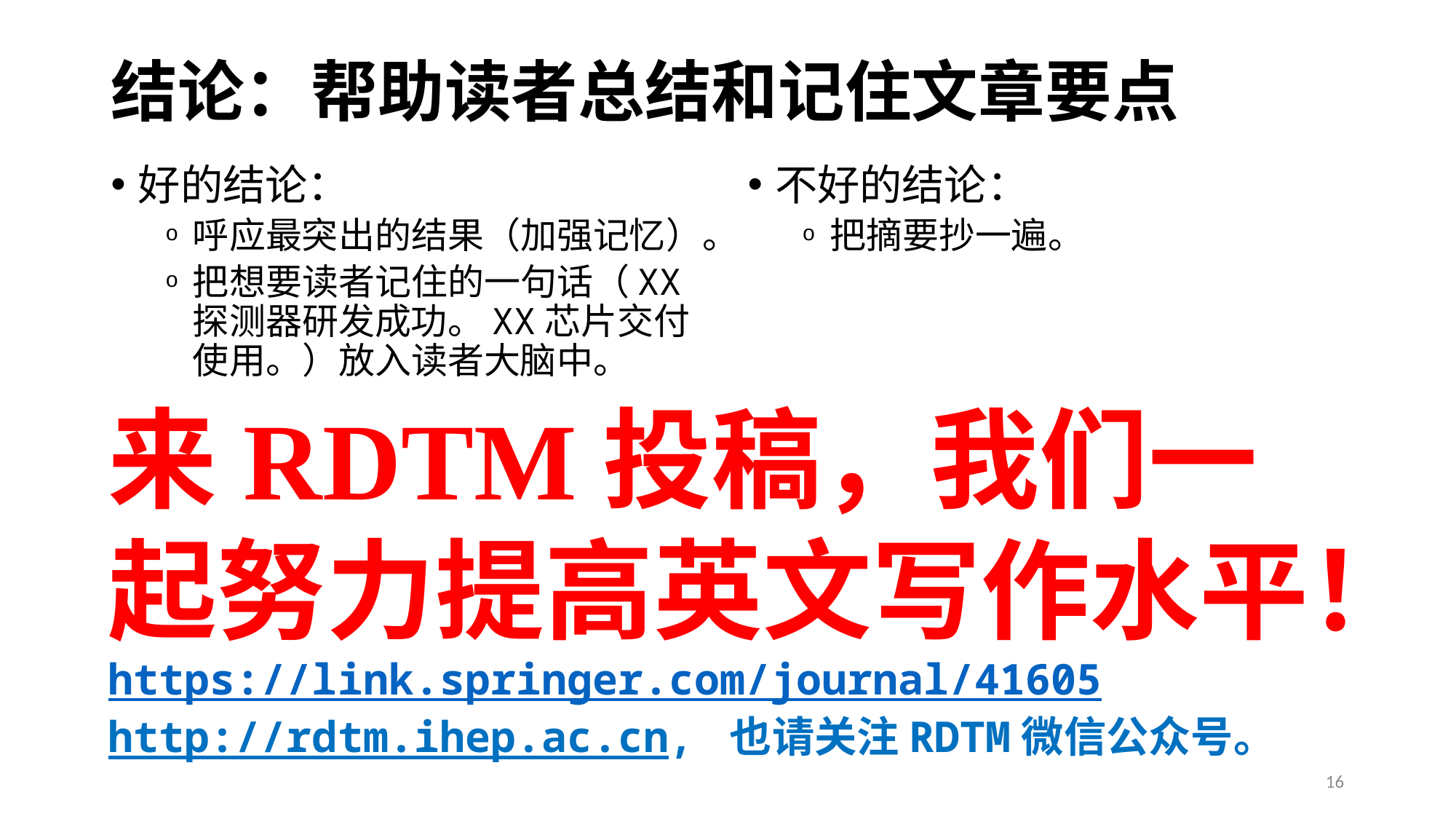

# 结论：帮助读者总结和记住文章要点
好的结论：
呼应最突出的结果（加强记忆）。
把想要读者记住的一句话（XX探测器研发成功。XX芯片交付使用。）放入读者大脑中。
不好的结论：
把摘要抄一遍。

来RDTM投稿，我们一起努力提高英文写作水平！
https://link.springer.com/journal/41605
http://rdtm.ihep.ac.cn, 也请关注RDTM微信公众号。
16